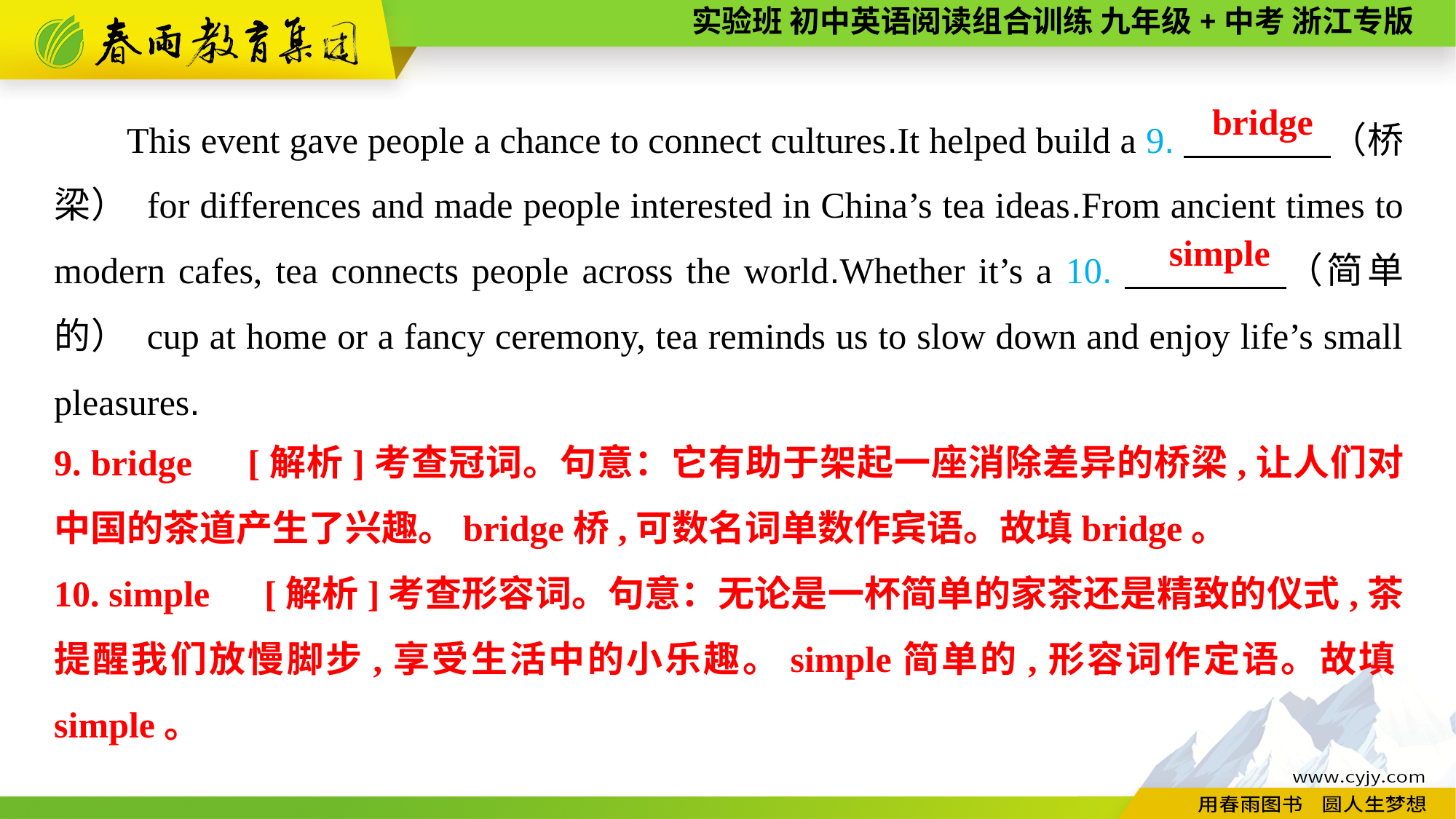

This event gave people a chance to connect cultures.It helped build a 9.　　　　（桥梁） for differences and made people interested in China’s tea ideas.From ancient times to modern cafes, tea connects people across the world.Whether it’s a 10.　　　　（简单的） cup at home or a fancy ceremony, tea reminds us to slow down and enjoy life’s small pleasures.
bridge
simple
9. bridge　[解析]考查冠词。句意：它有助于架起一座消除差异的桥梁,让人们对中国的茶道产生了兴趣。bridge桥,可数名词单数作宾语。故填bridge。
10. simple　[解析]考查形容词。句意：无论是一杯简单的家茶还是精致的仪式,茶提醒我们放慢脚步,享受生活中的小乐趣。simple简单的,形容词作定语。故填simple。